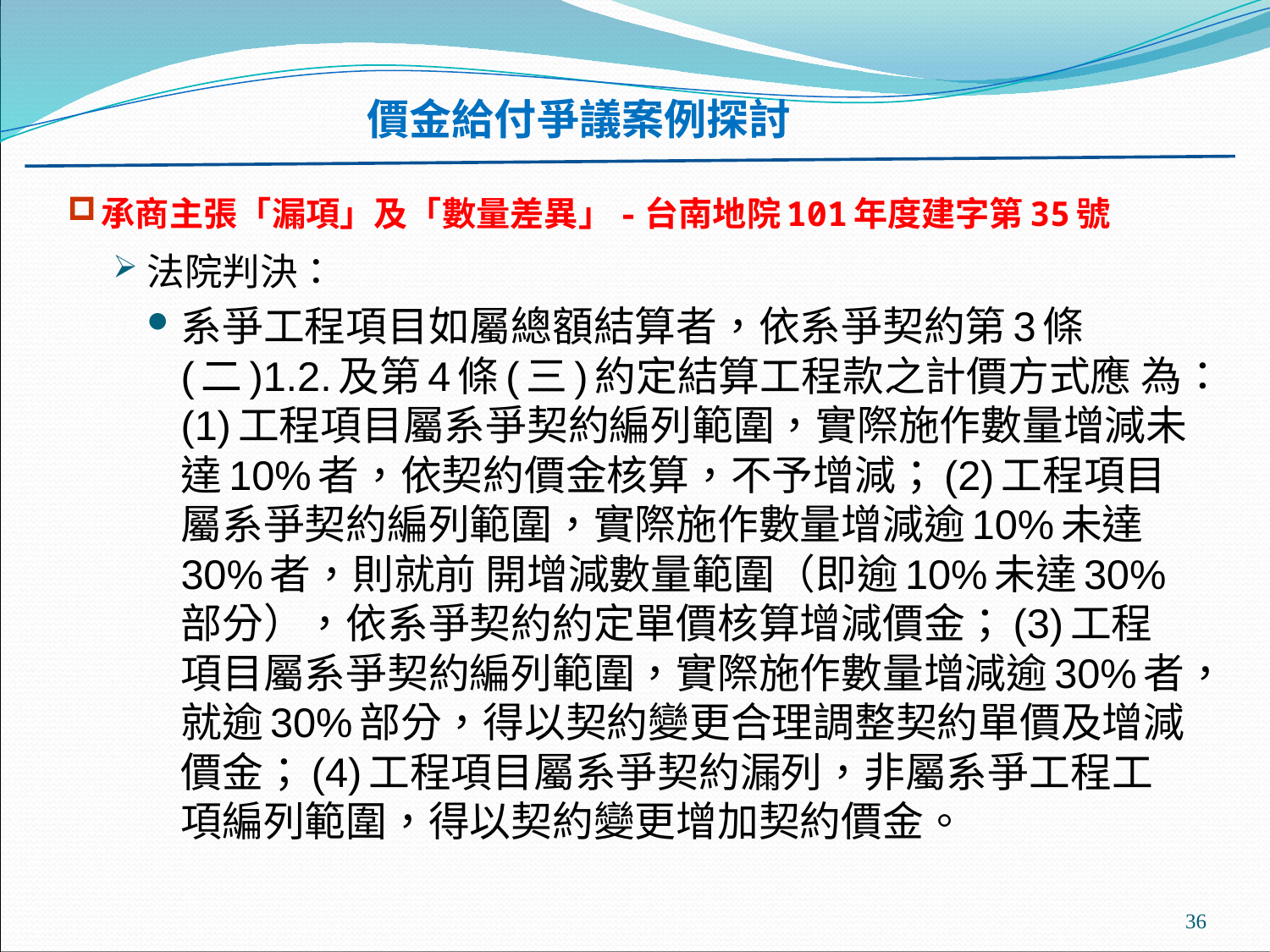

價金給付爭議案例探討
#
承商主張「漏項」及「數量差異」-台南地院101年度建字第35號
法院判決：
系爭工程項目如屬總額結算者，依系爭契約第3條(二)1.2.及第4條(三)約定結算工程款之計價方式應 為：(1)工程項目屬系爭契約編列範圍，實際施作數量增減未達10%者，依契約價金核算，不予增減；(2)工程項目屬系爭契約編列範圍，實際施作數量增減逾10%未達30%者，則就前 開增減數量範圍（即逾10%未達30%部分），依系爭契約約定單價核算增減價金；(3)工程項目屬系爭契約編列範圍，實際施作數量增減逾30%者，就逾30%部分，得以契約變更合理調整契約單價及增減價金；(4)工程項目屬系爭契約漏列，非屬系爭工程工項編列範圍，得以契約變更增加契約價金。

36